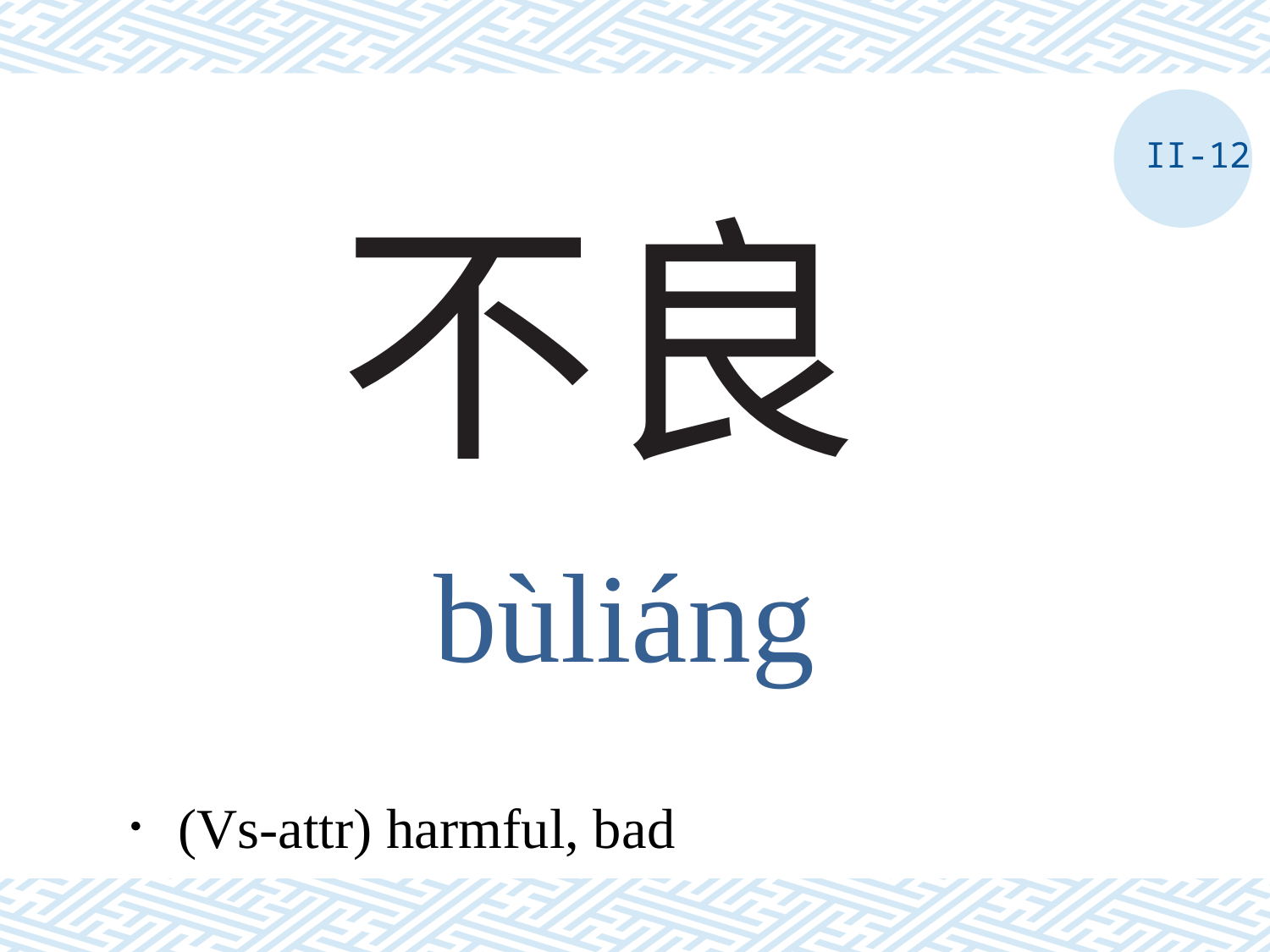

II-12

# 不良
bùliáng
．(Vs-attr) harmful, bad